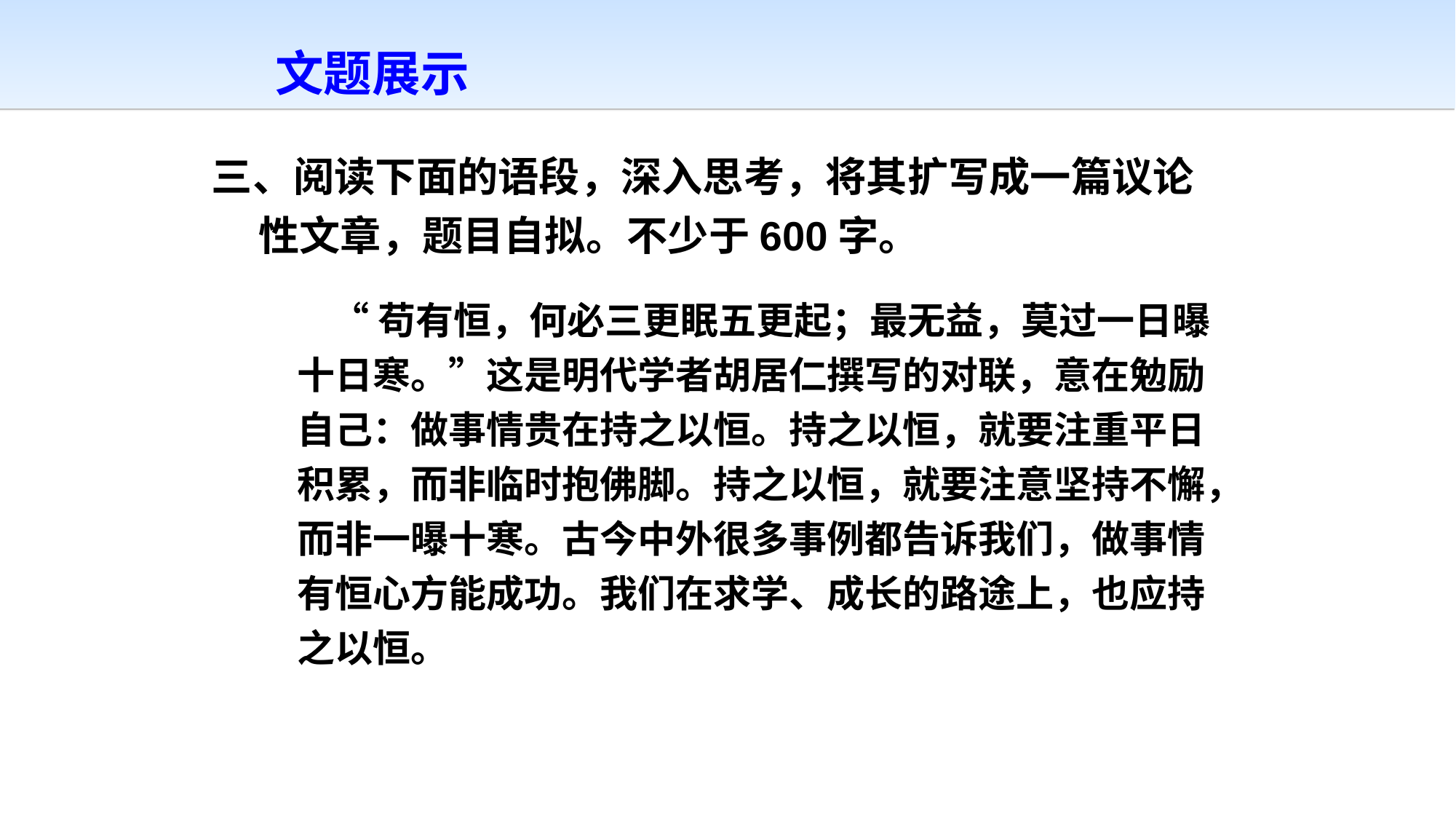

文题展示
三、阅读下面的语段，深入思考，将其扩写成一篇议论
    性文章，题目自拟。不少于600字。
    “苟有恒，何必三更眠五更起；最无益，莫过一日曝十日寒。”这是明代学者胡居仁撰写的对联，意在勉励自己：做事情贵在持之以恒。持之以恒，就要注重平日积累，而非临时抱佛脚。持之以恒，就要注意坚持不懈，而非一曝十寒。古今中外很多事例都告诉我们，做事情有恒心方能成功。我们在求学、成长的路途上，也应持之以恒。